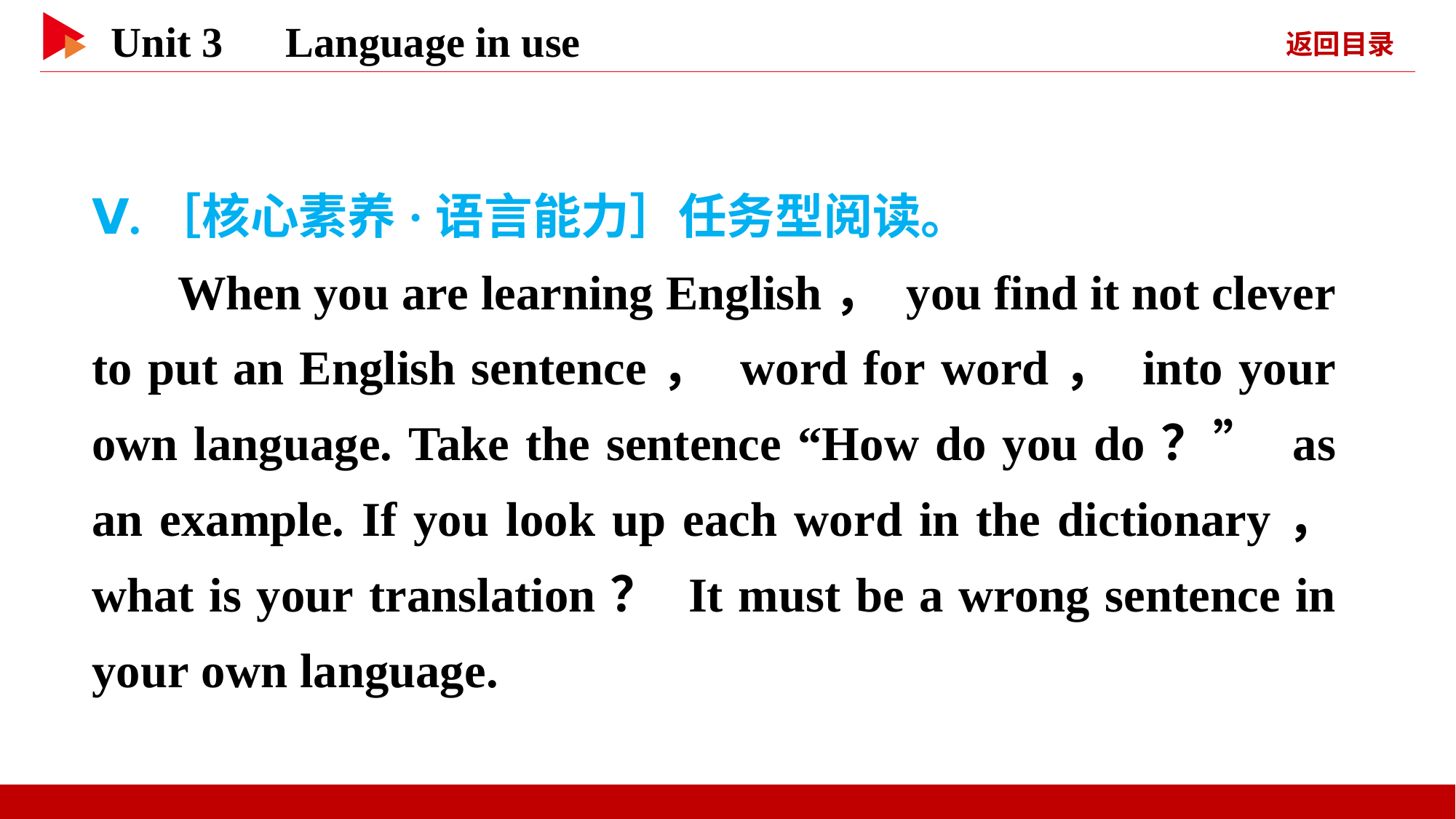

Ⅴ.［核心素养·语言能力］任务型阅读。
When you are learning English， you find it not clever to put an English sentence， word for word， into your own language. Take the sentence “How do you do？” as an example. If you look up each word in the dictionary， what is your translation？ It must be a wrong sentence in your own language.